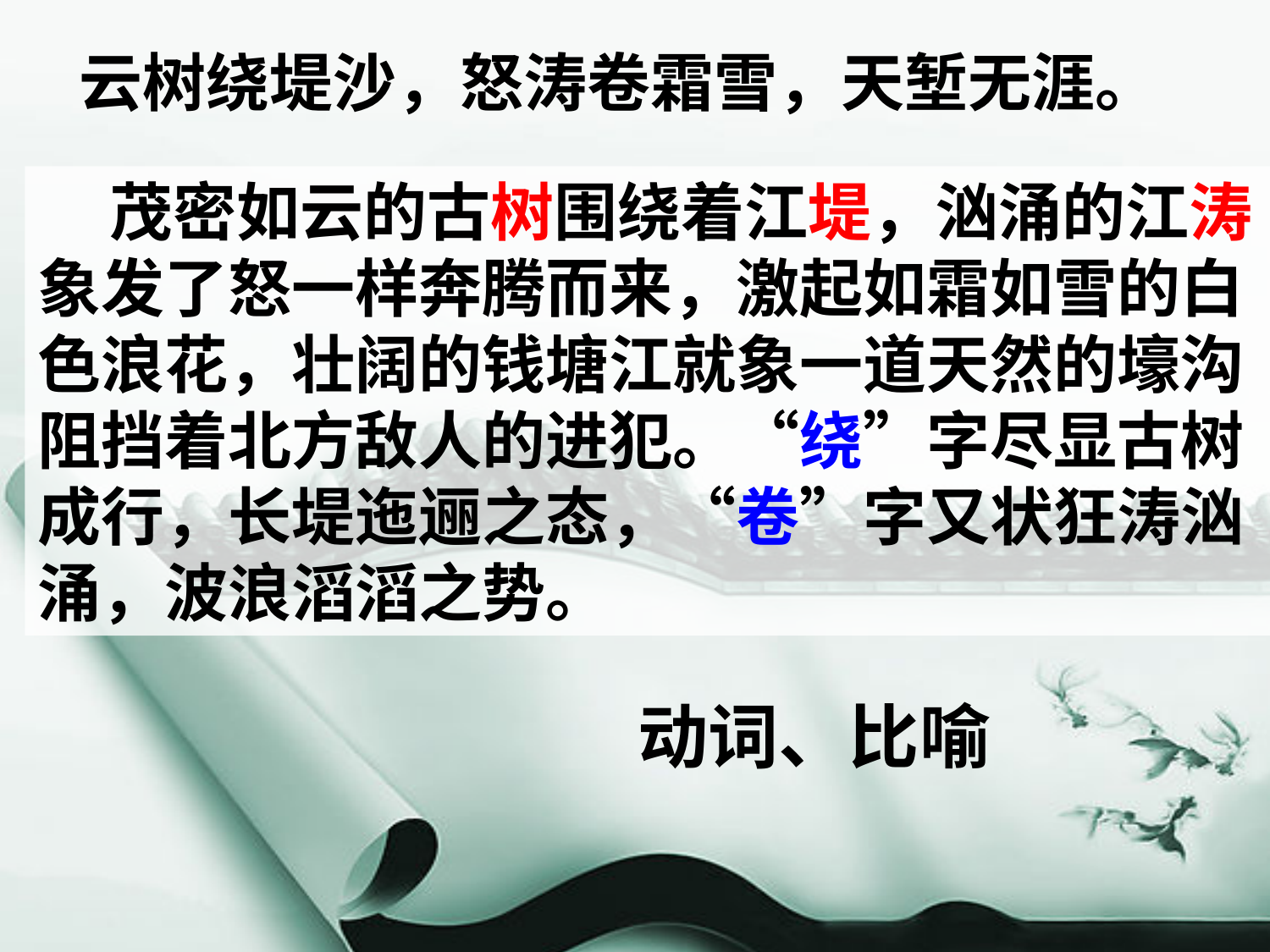

云树绕堤沙，怒涛卷霜雪，天堑无涯。
    茂密如云的古树围绕着江堤，汹涌的江涛象发了怒一样奔腾而来，激起如霜如雪的白色浪花，壮阔的钱塘江就象一道天然的壕沟阻挡着北方敌人的进犯。“绕”字尽显古树成行，长堤迤逦之态，“卷”字又状狂涛汹涌，波浪滔滔之势。
动词、比喻